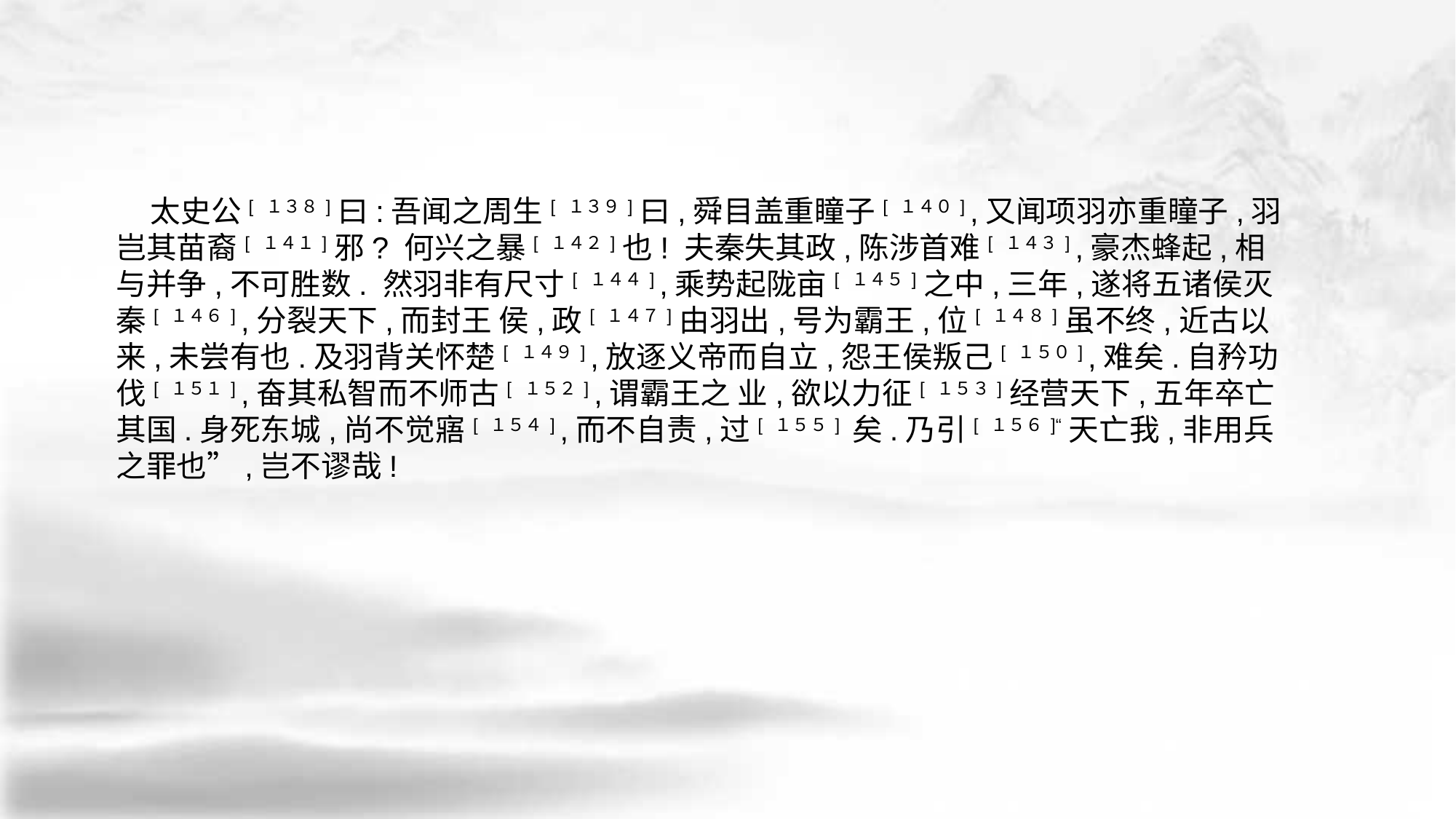

太史公[ １３８]曰:吾闻之周生[ １３９]曰,舜目盖重瞳子[ １４０] ,又闻项羽亦重瞳子,羽岂其苗裔[ １４１]邪? 何兴之暴[ １４２]也! 夫秦失其政,陈涉首难[ １４３] ,豪杰蜂起,相与并争,不可胜数. 然羽非有尺寸[ １４４] ,乘势起陇亩[ １４５]之中,三年,遂将五诸侯灭秦[ １４６] ,分裂天下,而封王 侯,政[ １４７]由羽出,号为霸王,位[ １４８]虽不终,近古以来,未尝有也.及羽背关怀楚[ １４９] ,放逐义帝而自立,怨王侯叛己[ １５０] ,难矣.自矜功伐[ １５１] ,奋其私智而不师古[ １５２] ,谓霸王之 业,欲以力征[ １５３]经营天下,五年卒亡其国.身死东城,尚不觉寤[ １５４] ,而不自责,过[ １５５] 矣.乃引[ １５６]“天亡我,非用兵之罪也”,岂不谬哉!